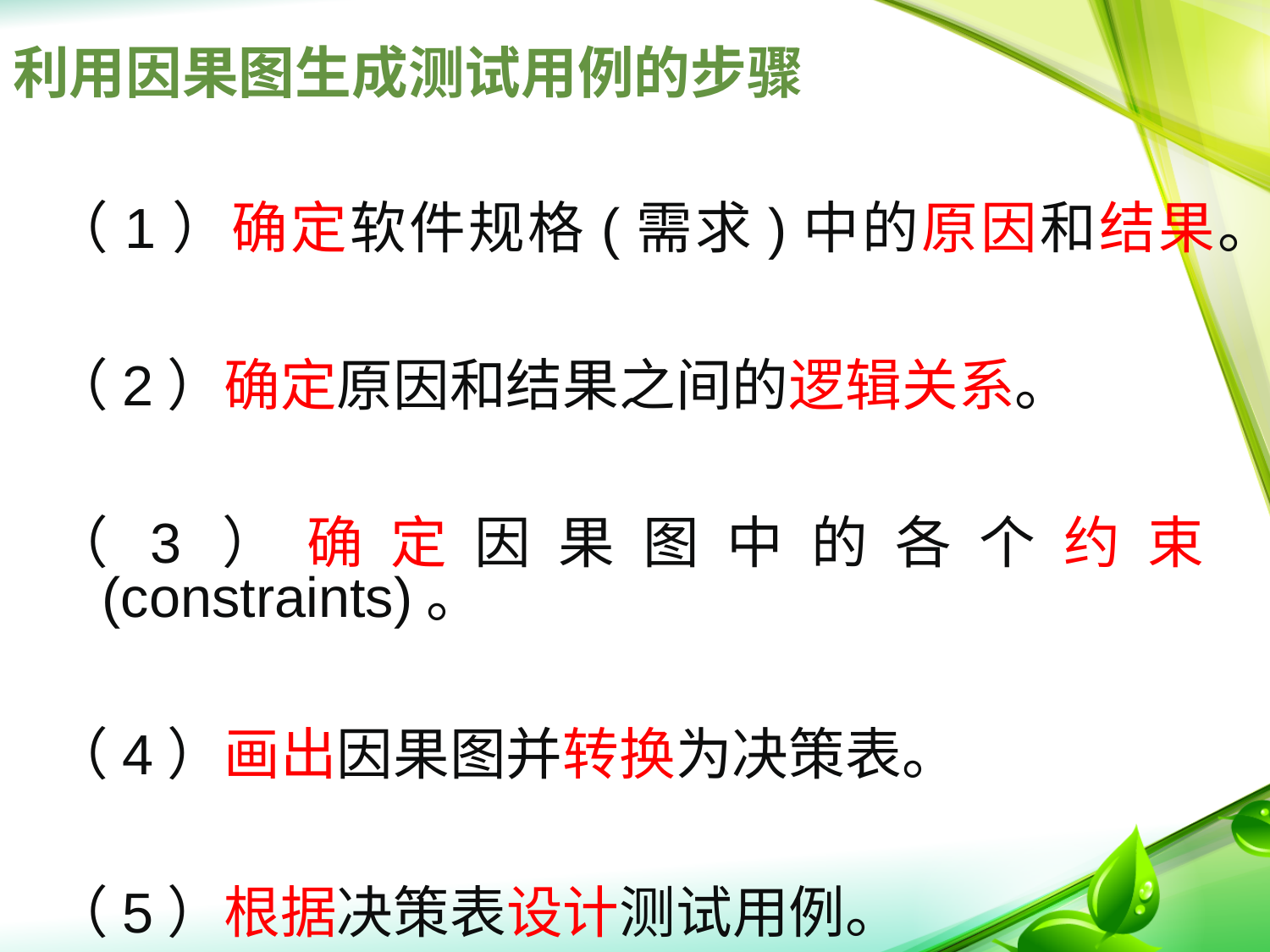

利用因果图生成测试用例的步骤
（1）确定软件规格(需求)中的原因和结果。

（2）确定原因和结果之间的逻辑关系。

（3）确定因果图中的各个约束(constraints)。

（4）画出因果图并转换为决策表。

（5）根据决策表设计测试用例。